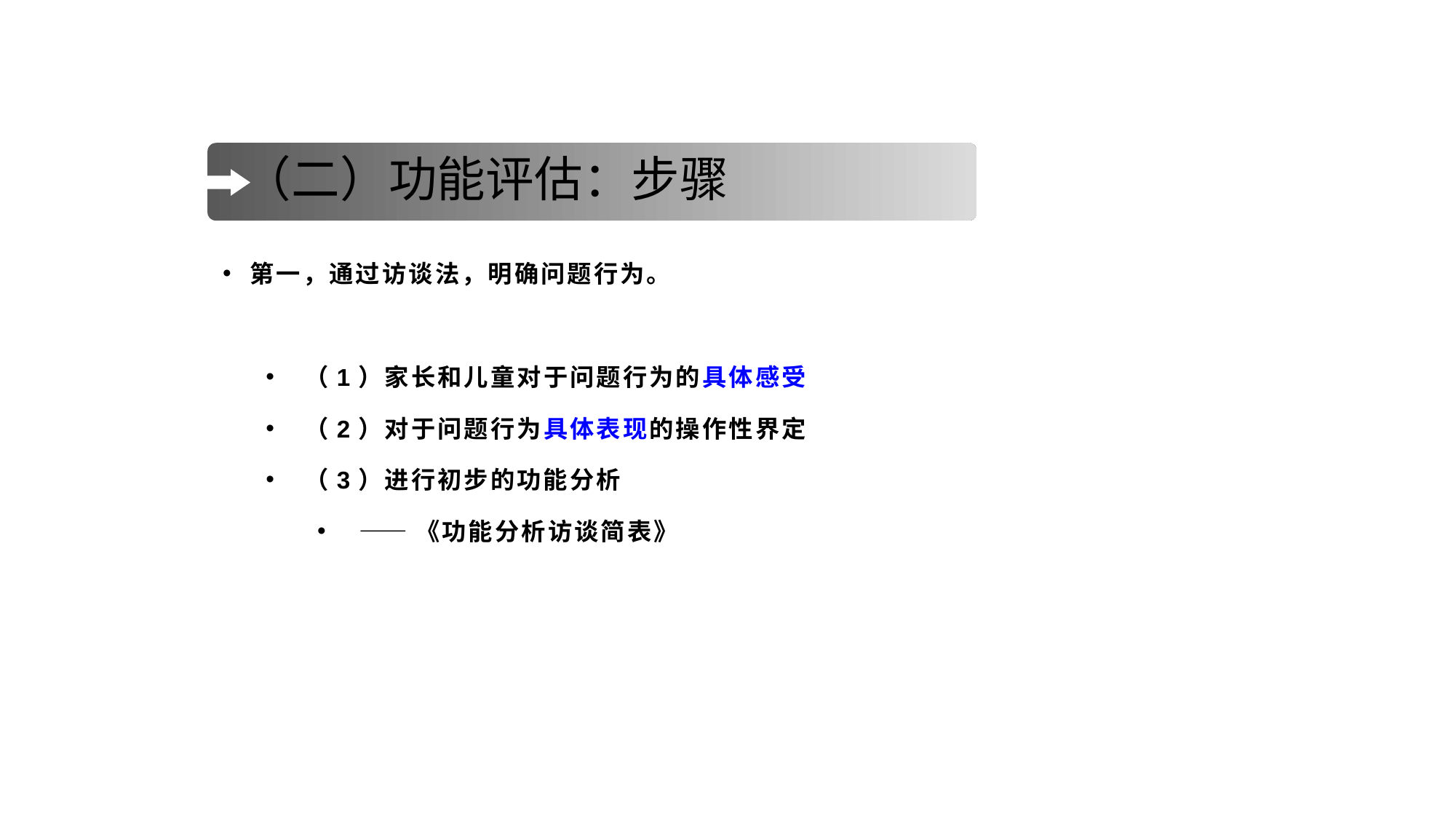

（二）功能评估：步骤

第一，通过访谈法，明确问题行为。

（1）家长和儿童对于问题行为的具体感受
（2）对于问题行为具体表现的操作性界定
（3）进行初步的功能分析
——《功能分析访谈简表》